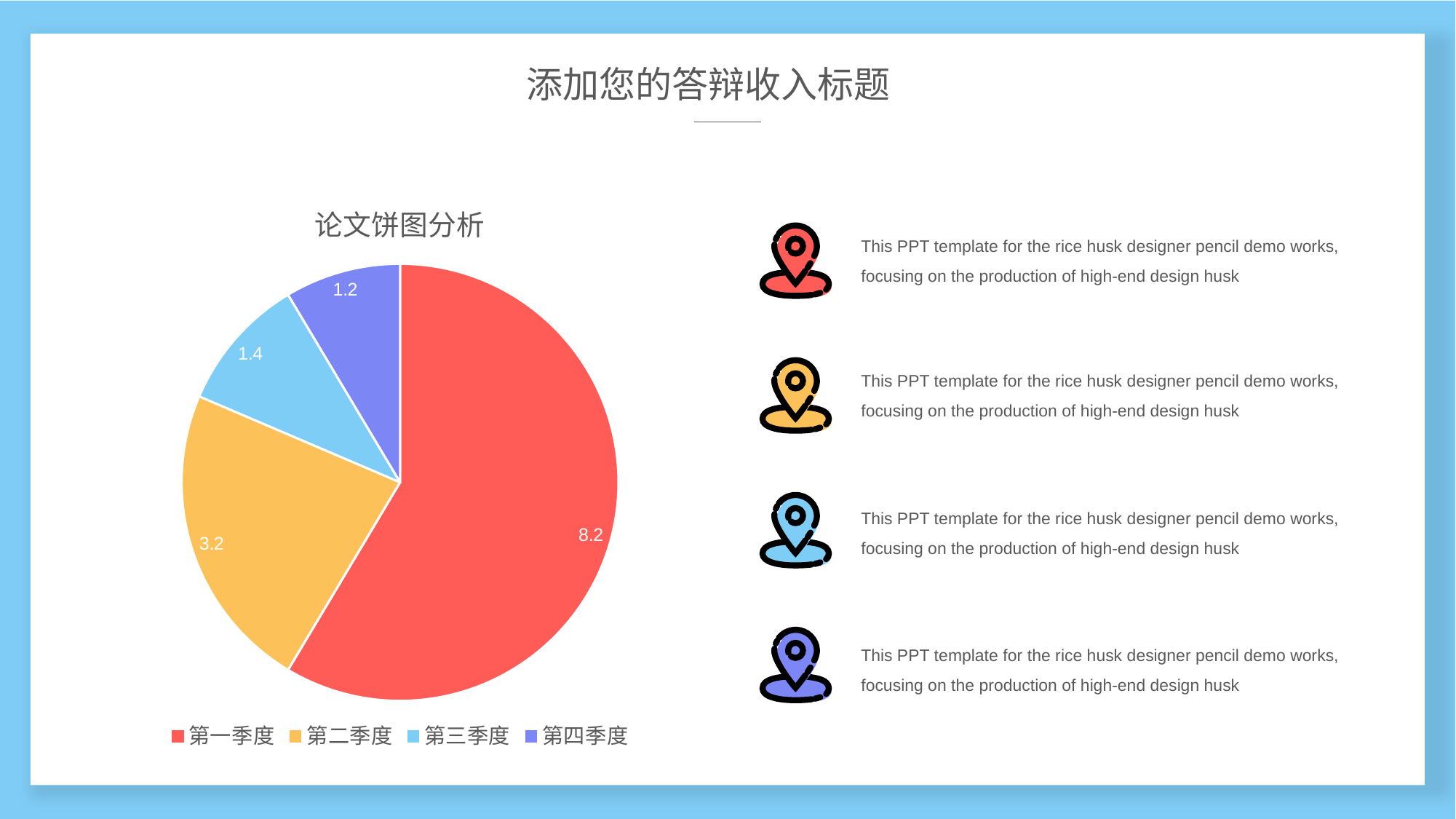

添加您的答辩收入标题

### Chart: 论文饼图分析

| Category | 销售额 |
|---|---|
| 第一季度 | 8.2 |
| 第二季度 | 3.2 |
| 第三季度 | 1.4 |
| 第四季度 | 1.2 |
This PPT template for the rice husk designer pencil demo works, focusing on the production of high-end design husk

This PPT template for the rice husk designer pencil demo works, focusing on the production of high-end design husk

This PPT template for the rice husk designer pencil demo works, focusing on the production of high-end design husk

This PPT template for the rice husk designer pencil demo works, focusing on the production of high-end design husk